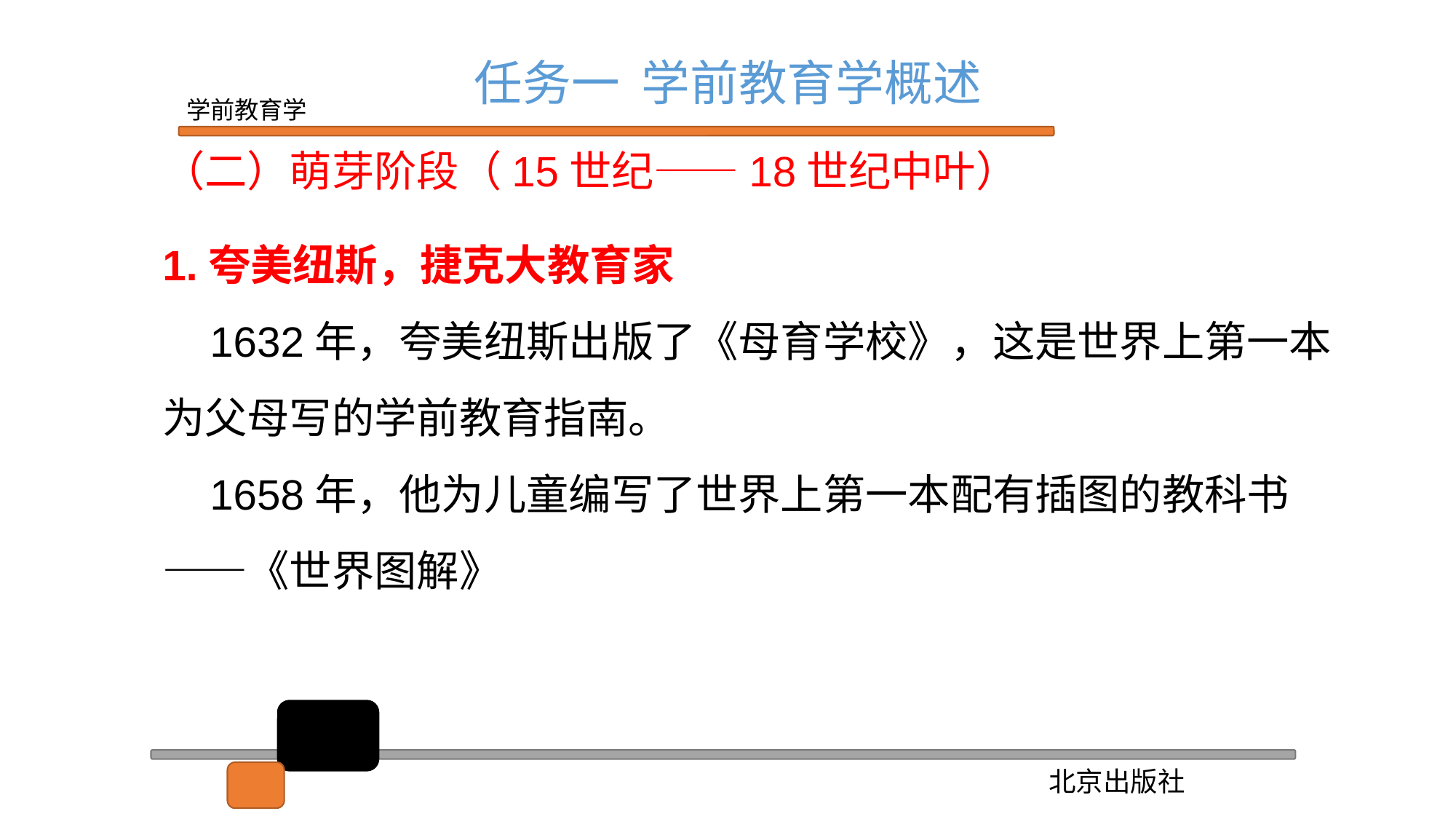

任务一  学前教育学概述
（二）萌芽阶段（15世纪——18世纪中叶）
1.夸美纽斯，捷克大教育家
    1632年，夸美纽斯出版了《母育学校》，这是世界上第一本为父母写的学前教育指南。
    1658年，他为儿童编写了世界上第一本配有插图的教科书——《世界图解》